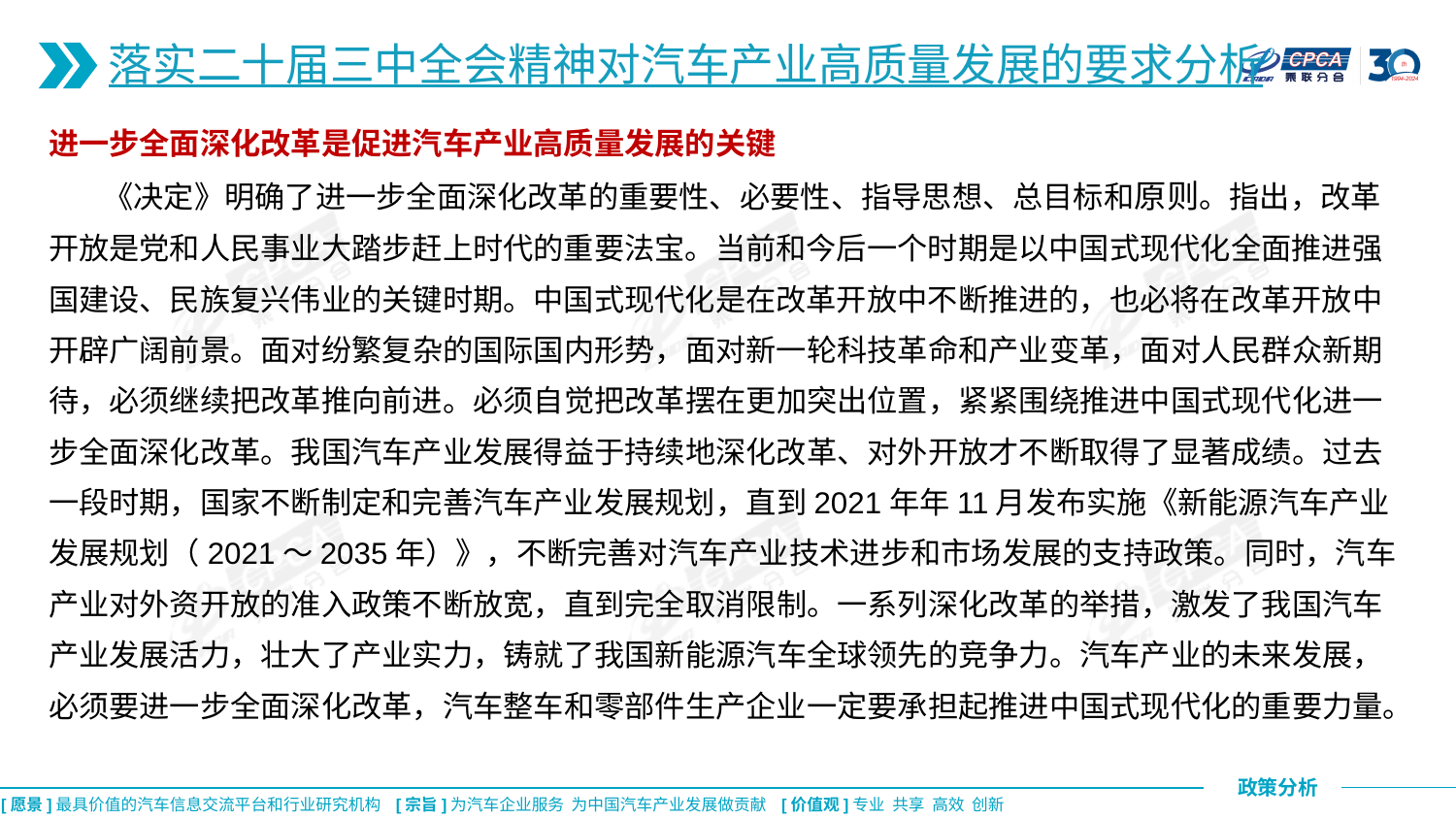

落实二十届三中全会精神对汽车产业高质量发展的要求分析
进一步全面深化改革是促进汽车产业高质量发展的关键
       《决定》明确了进一步全面深化改革的重要性、必要性、指导思想、总目标和原则。指出，改革开放是党和人民事业大踏步赶上时代的重要法宝。当前和今后一个时期是以中国式现代化全面推进强国建设、民族复兴伟业的关键时期。中国式现代化是在改革开放中不断推进的，也必将在改革开放中开辟广阔前景。面对纷繁复杂的国际国内形势，面对新一轮科技革命和产业变革，面对人民群众新期待，必须继续把改革推向前进。必须自觉把改革摆在更加突出位置，紧紧围绕推进中国式现代化进一步全面深化改革。我国汽车产业发展得益于持续地深化改革、对外开放才不断取得了显著成绩。过去一段时期，国家不断制定和完善汽车产业发展规划，直到2021年年11月发布实施《新能源汽车产业发展规划（2021～2035年）》，不断完善对汽车产业技术进步和市场发展的支持政策。同时，汽车产业对外资开放的准入政策不断放宽，直到完全取消限制。一系列深化改革的举措，激发了我国汽车产业发展活力，壮大了产业实力，铸就了我国新能源汽车全球领先的竞争力。汽车产业的未来发展，必须要进一步全面深化改革，汽车整车和零部件生产企业一定要承担起推进中国式现代化的重要力量。